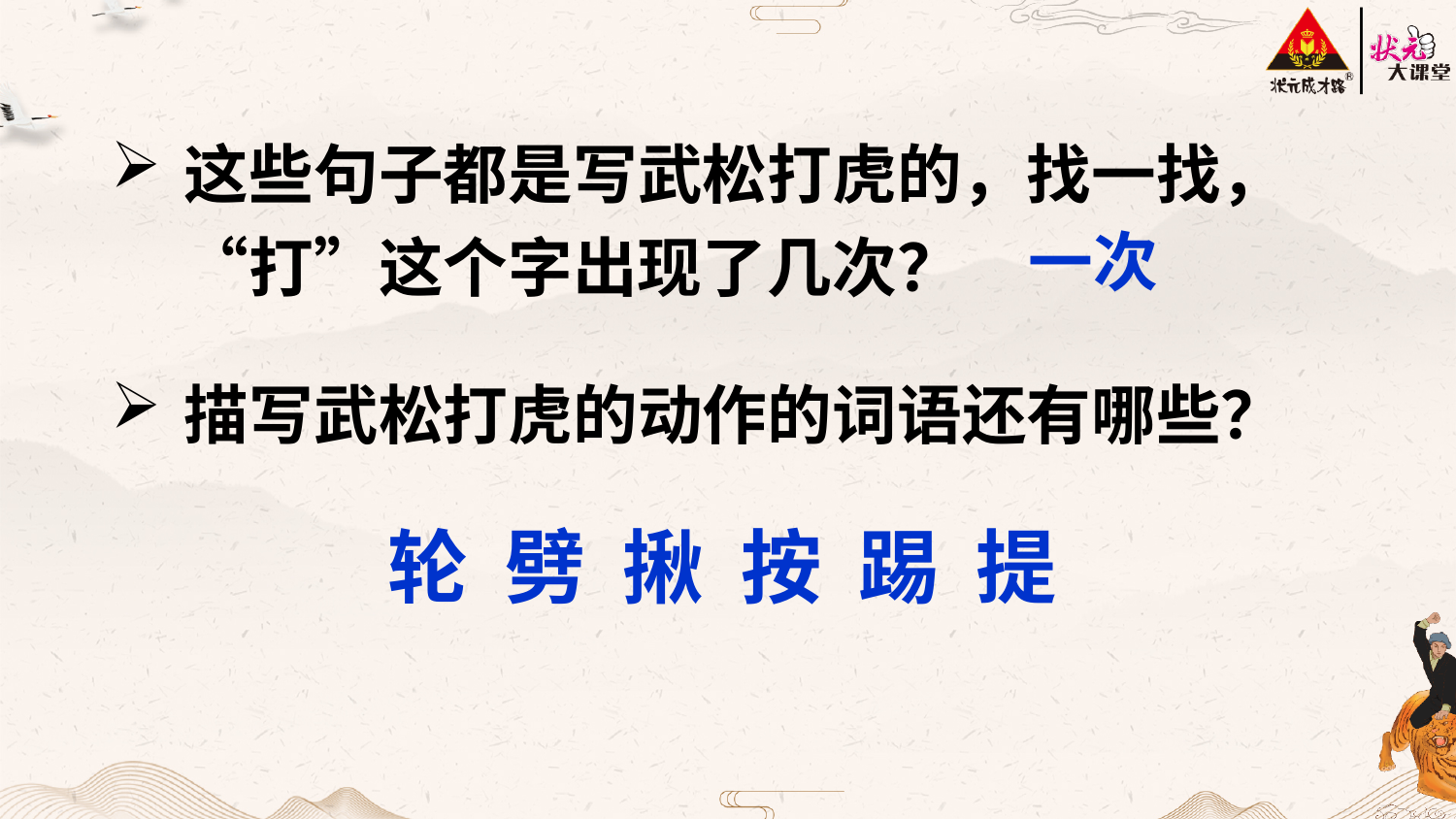

这些句子都是写武松打虎的，找一找，“打”这个字出现了几次？
一次
描写武松打虎的动作的词语还有哪些？
轮  劈  揪  按  踢  提